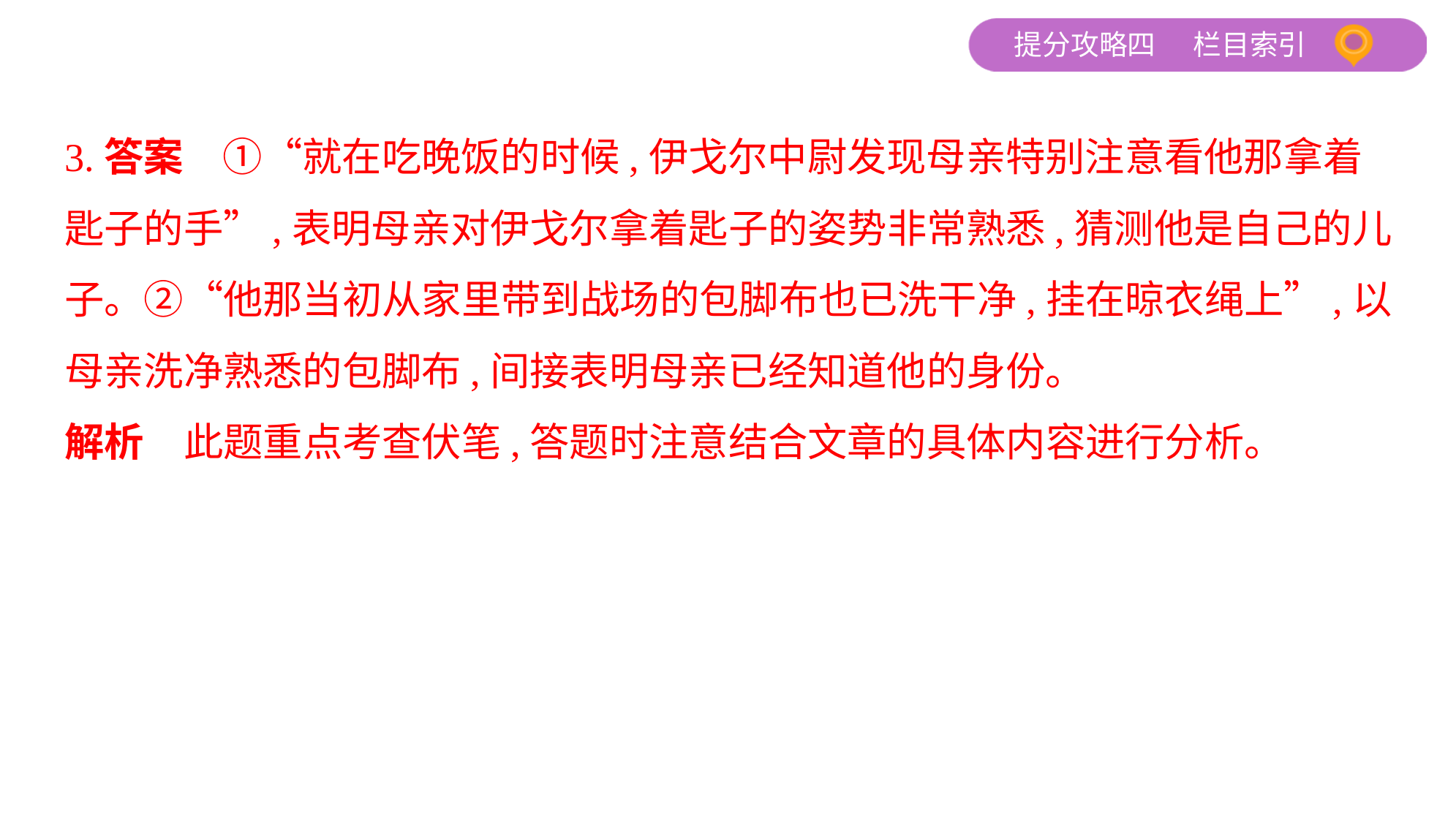

3.答案　①“就在吃晚饭的时候,伊戈尔中尉发现母亲特别注意看他那拿着
匙子的手”,表明母亲对伊戈尔拿着匙子的姿势非常熟悉,猜测他是自己的儿
子。②“他那当初从家里带到战场的包脚布也已洗干净,挂在晾衣绳上”,以
母亲洗净熟悉的包脚布,间接表明母亲已经知道他的身份。
解析　此题重点考查伏笔,答题时注意结合文章的具体内容进行分析。